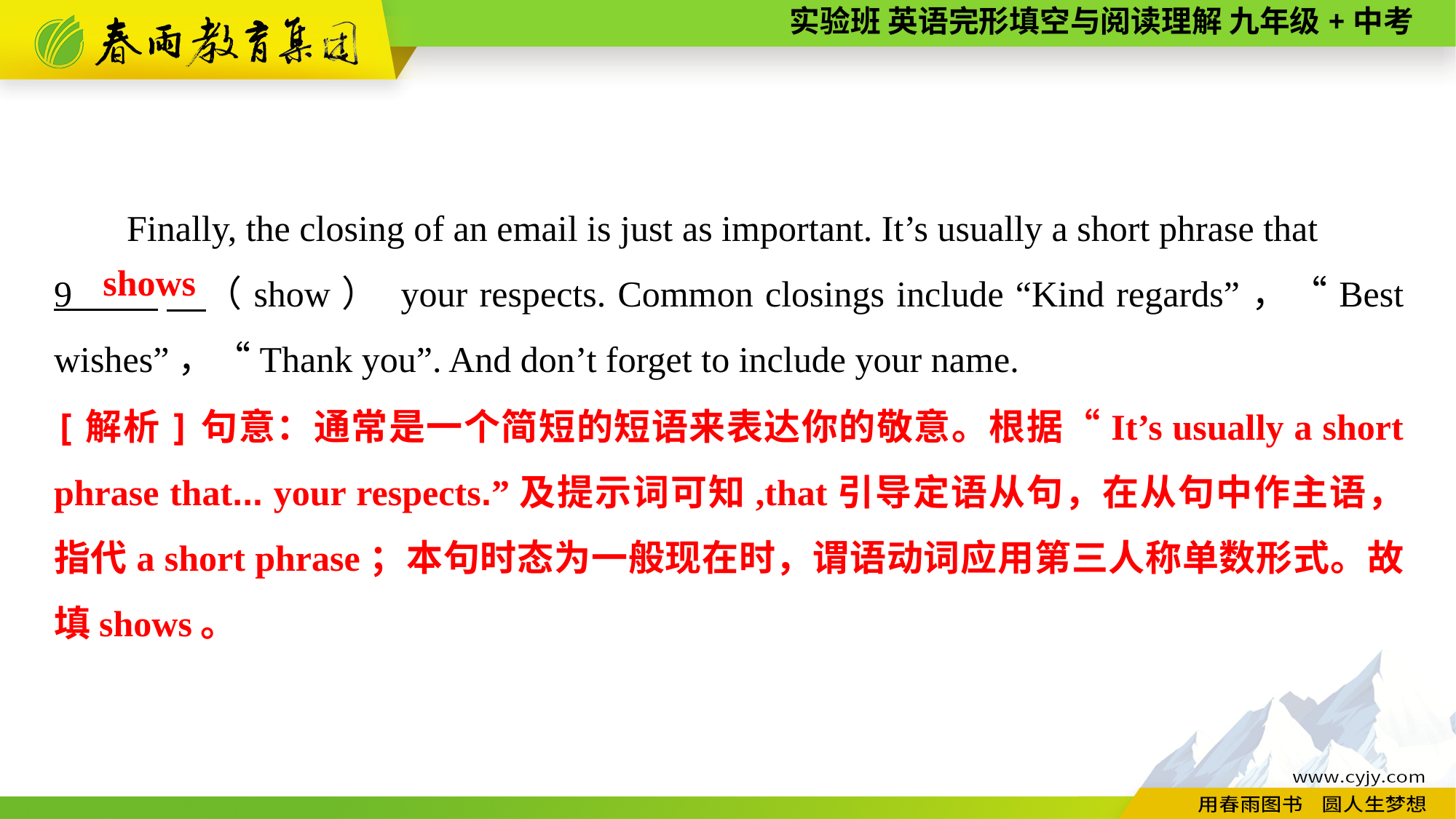

Finally, the closing of an email is just as important. It’s usually a short phrase that
9       　（show） your respects. Common closings include “Kind regards”，“Best wishes”，“Thank you”. And don’t forget to include your name.
shows
[解析]句意：通常是一个简短的短语来表达你的敬意。根据“It’s usually a short phrase that... your respects.”及提示词可知,that引导定语从句，在从句中作主语，指代a short phrase；本句时态为一般现在时，谓语动词应用第三人称单数形式。故填shows。